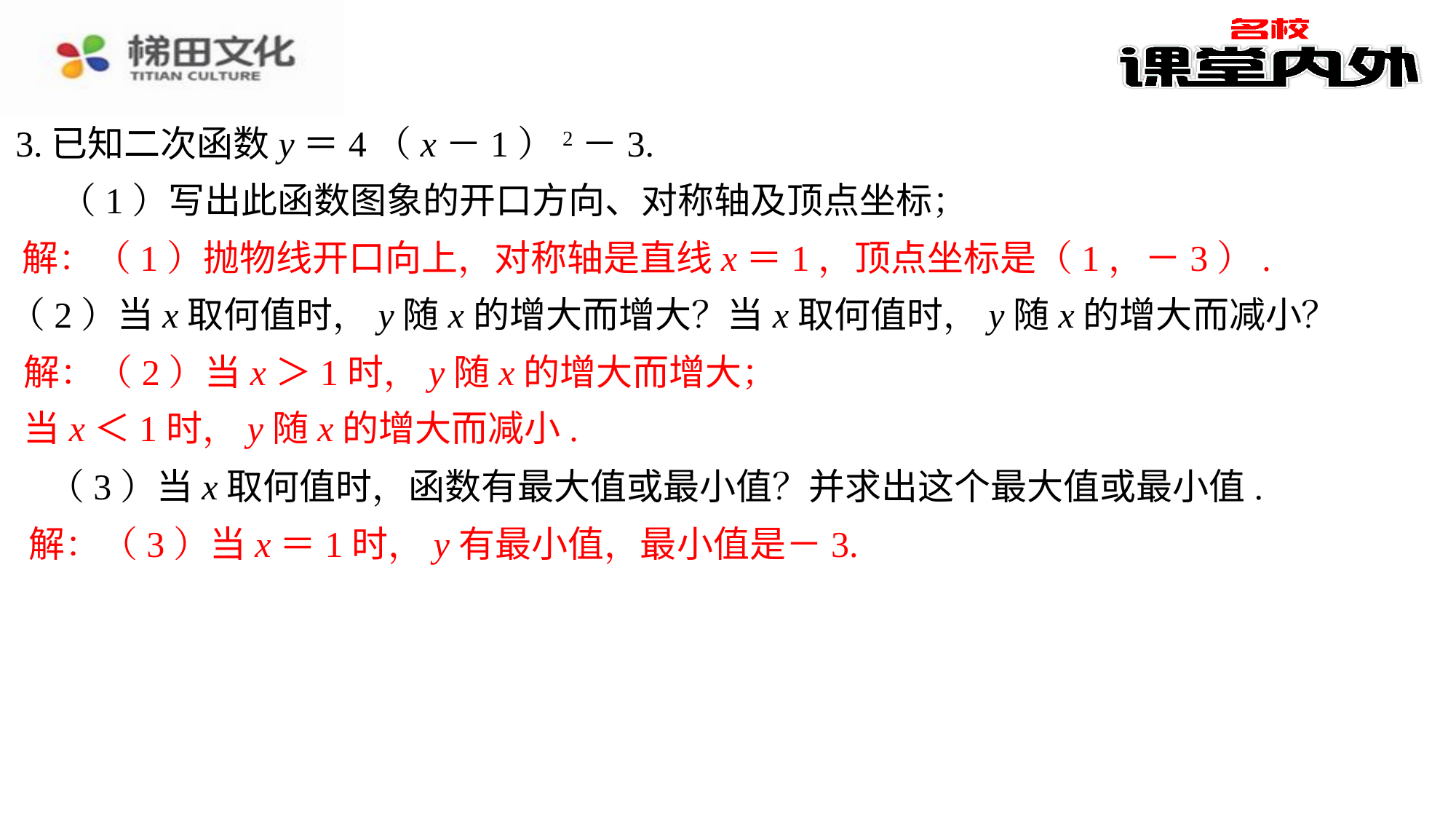

3.已知二次函数y＝4（x－1）2－3.
（1）写出此函数图象的开口方向、对称轴及顶点坐标；
解：（1）抛物线开口向上，对称轴是直线x＝1，顶点坐标是（1，－3）.
（2）当x取何值时，y随x的增大而增大？当x取何值时，y随x的增大而减小？
解：（2）当x＞1时，y随x的增大而增大；
当x＜1时，y随x的增大而减小.
（3）当x取何值时，函数有最大值或最小值？并求出这个最大值或最小值.
解：（3）当x＝1时，y有最小值，最小值是－3.